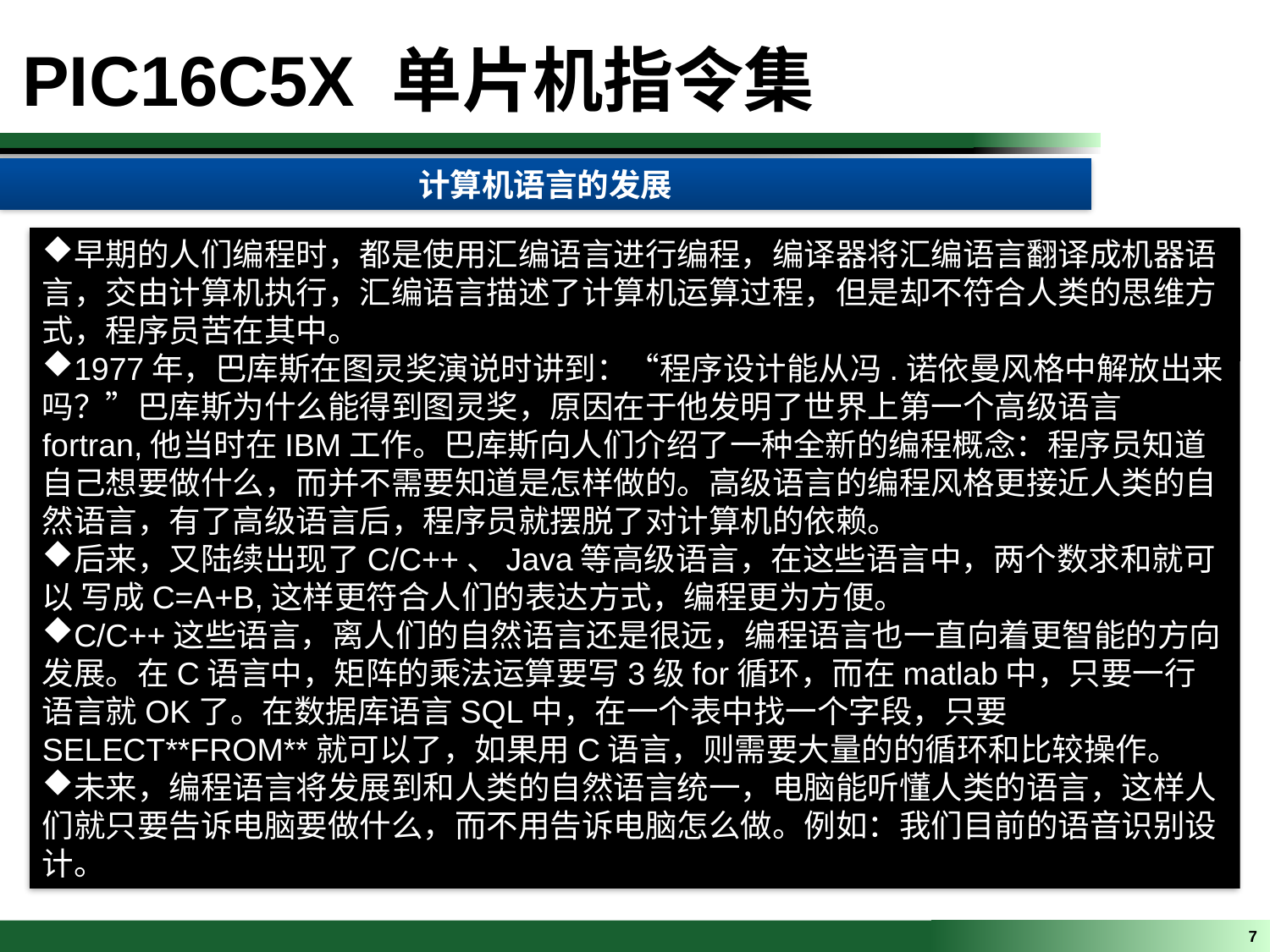

PIC16C5X 单片机指令集
计算机语言的发展
早期的人们编程时，都是使用汇编语言进行编程，编译器将汇编语言翻译成机器语言，交由计算机执行，汇编语言描述了计算机运算过程，但是却不符合人类的思维方式，程序员苦在其中。
1977年，巴库斯在图灵奖演说时讲到：“程序设计能从冯.诺依曼风格中解放出来吗？”巴库斯为什么能得到图灵奖，原因在于他发明了世界上第一个高级语言fortran,他当时在IBM工作。巴库斯向人们介绍了一种全新的编程概念：程序员知道自己想要做什么，而并不需要知道是怎样做的。高级语言的编程风格更接近人类的自然语言，有了高级语言后，程序员就摆脱了对计算机的依赖。
后来，又陆续出现了C/C++、Java等高级语言，在这些语言中，两个数求和就可以 写成C=A+B,这样更符合人们的表达方式，编程更为方便。
C/C++这些语言，离人们的自然语言还是很远，编程语言也一直向着更智能的方向发展。在C语言中，矩阵的乘法运算要写3级for循环，而在matlab中，只要一行语言就OK了。在数据库语言SQL中，在一个表中找一个字段，只要SELECT**FROM**就可以了，如果用C语言，则需要大量的的循环和比较操作。
未来，编程语言将发展到和人类的自然语言统一，电脑能听懂人类的语言，这样人们就只要告诉电脑要做什么，而不用告诉电脑怎么做。例如：我们目前的语音识别设计。
7